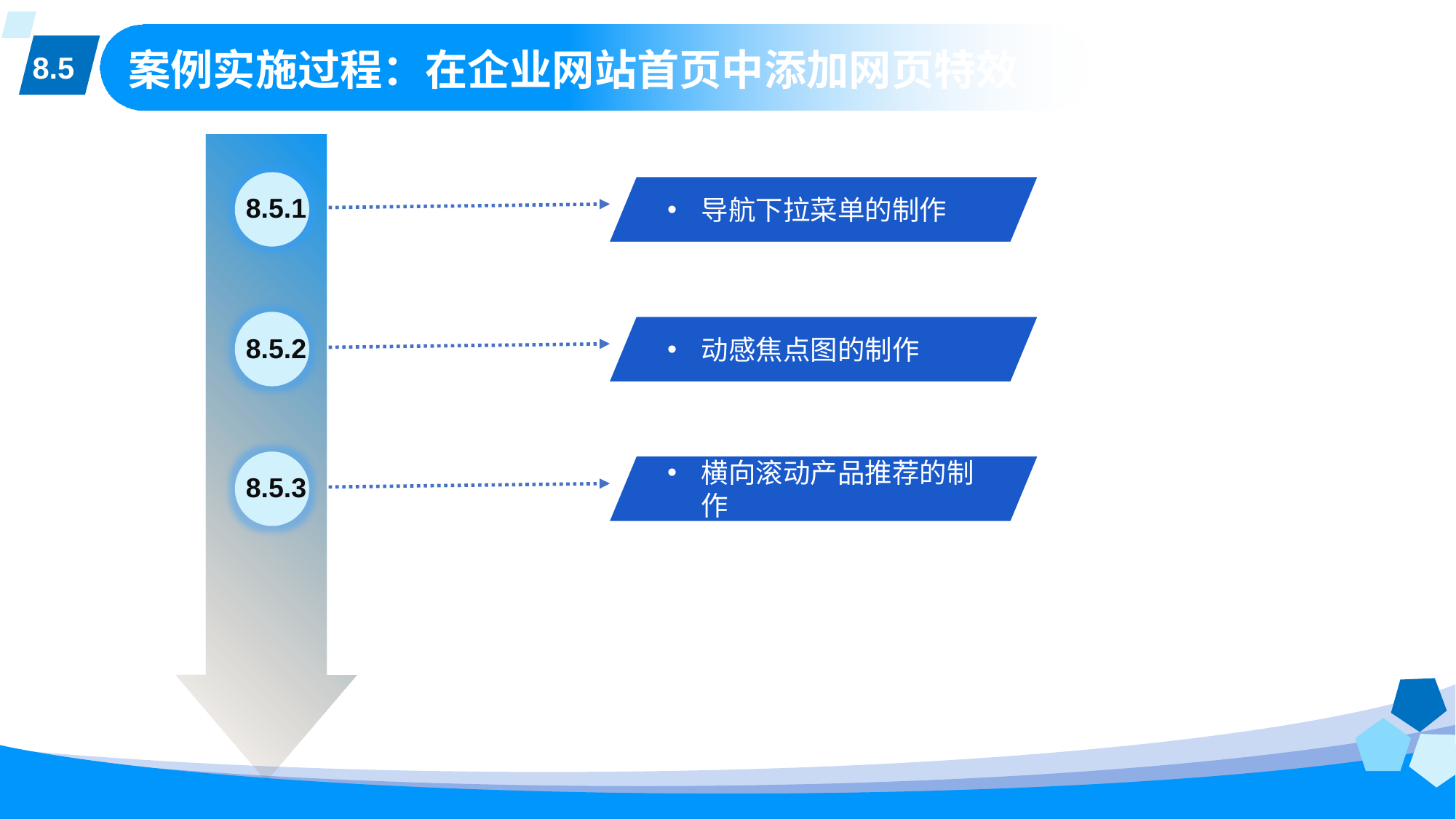

8.5
# 案例实施过程：在企业网站首页中添加网页特效

8.5.1
导航下拉菜单的制作

8.5.2
动感焦点图的制作

8.5.3
横向滚动产品推荐的制作